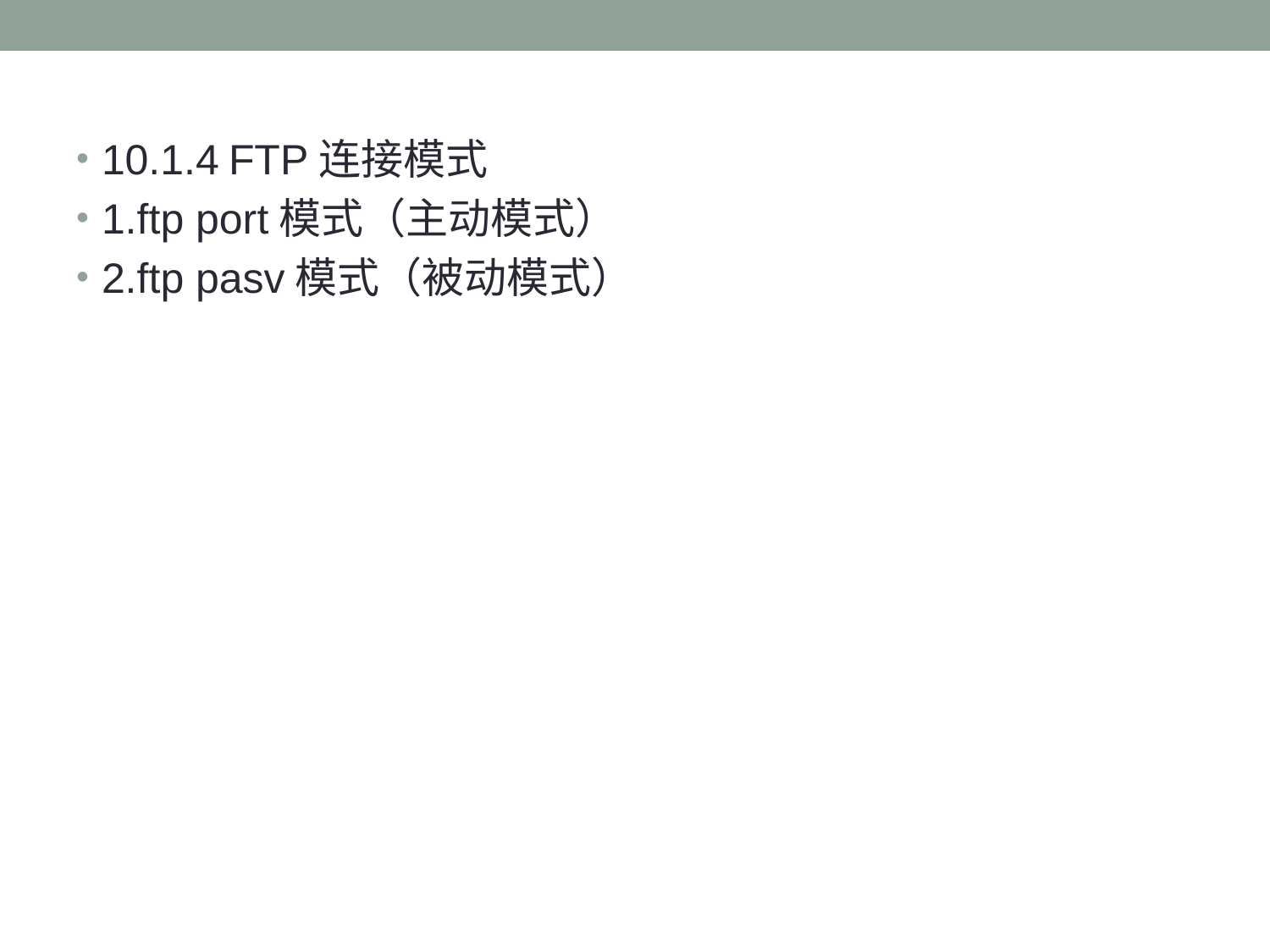

#
10.1.4	FTP连接模式
1.ftp port模式（主动模式）
2.ftp pasv模式（被动模式）